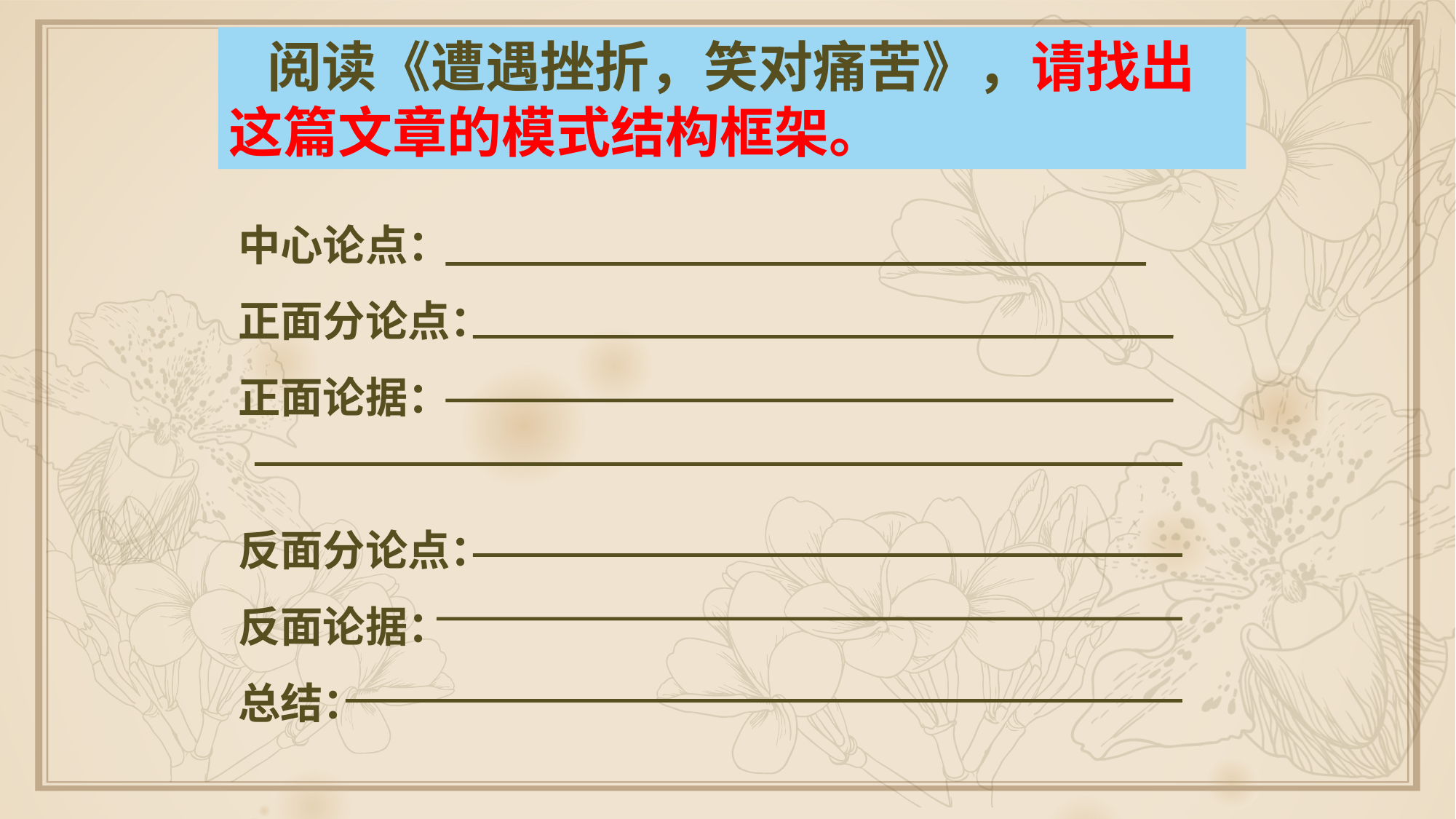

阅读《遭遇挫折，笑对痛苦》，请找出这篇文章的模式结构框架。

中心论点：
正面分论点：
正面论据：

反面分论点：
反面论据：
总结：